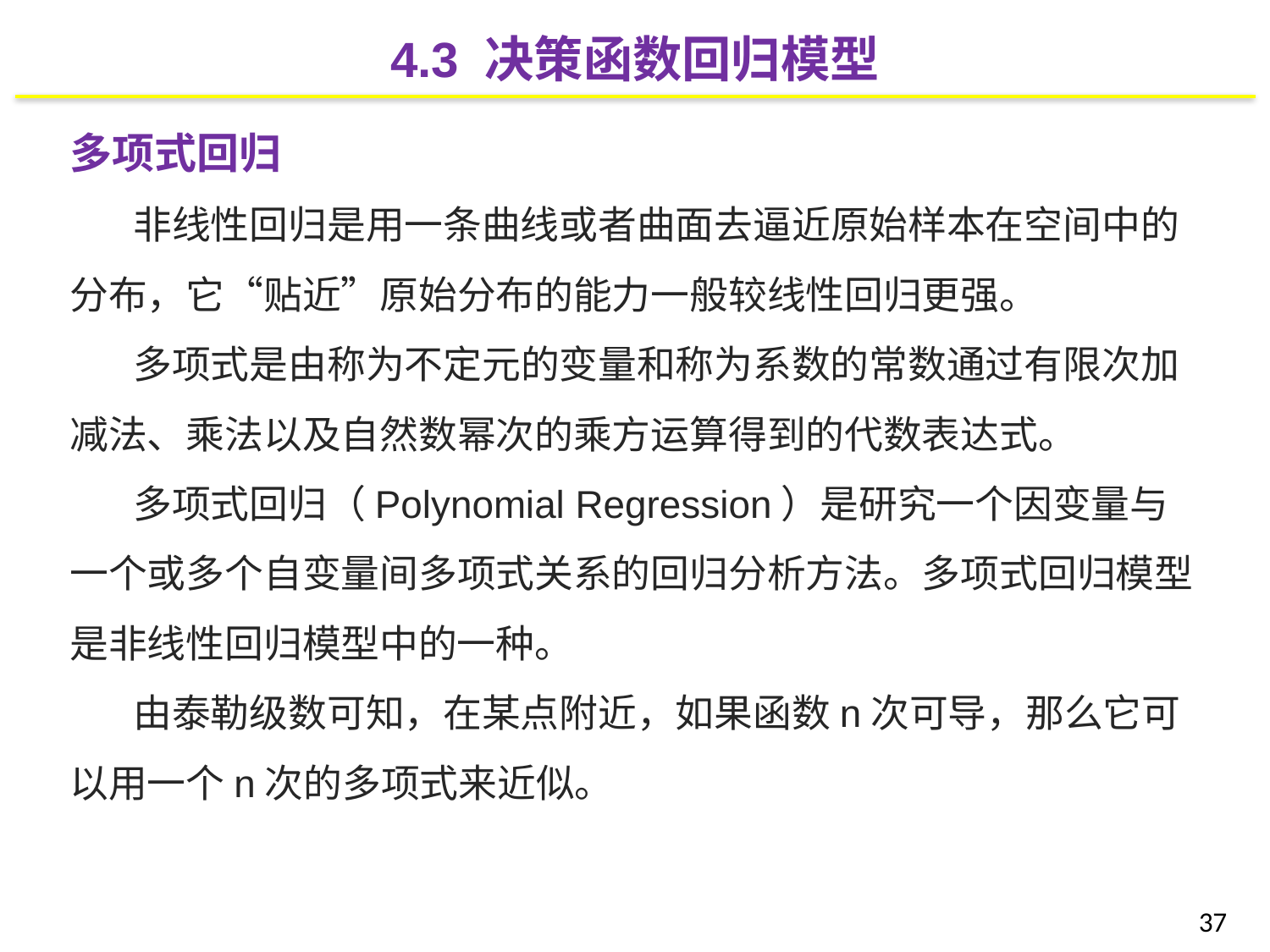

4.3 决策函数回归模型
多项式回归
非线性回归是用一条曲线或者曲面去逼近原始样本在空间中的分布，它“贴近”原始分布的能力一般较线性回归更强。
多项式是由称为不定元的变量和称为系数的常数通过有限次加减法、乘法以及自然数幂次的乘方运算得到的代数表达式。
多项式回归（Polynomial Regression）是研究一个因变量与一个或多个自变量间多项式关系的回归分析方法。多项式回归模型是非线性回归模型中的一种。
由泰勒级数可知，在某点附近，如果函数n次可导，那么它可以用一个n次的多项式来近似。
37